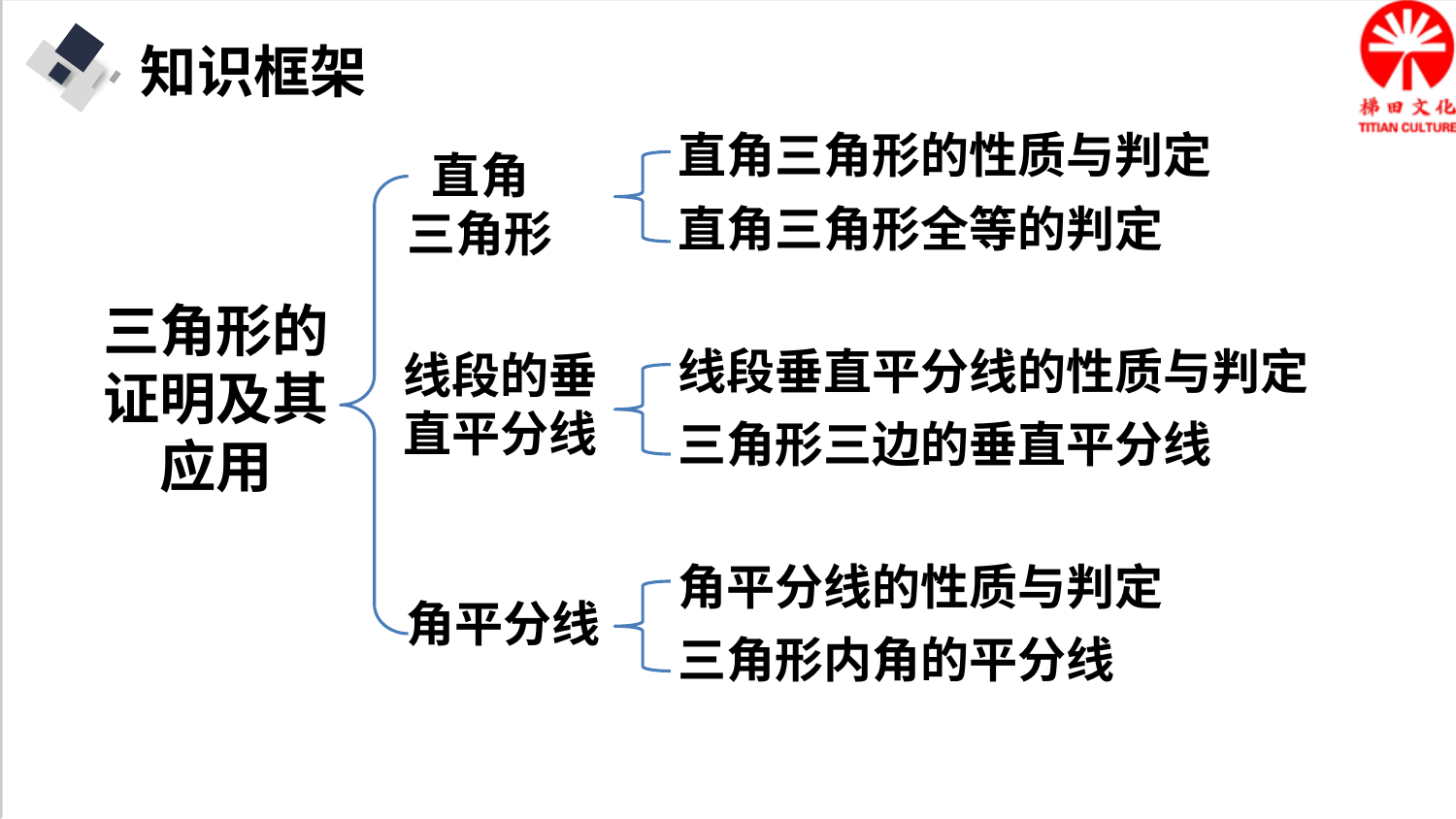

知识框架
直角三角形的性质与判定
直角
三角形

直角三角形全等的判定
三角形的证明及其应用
线段垂直平分线的性质与判定
线段的垂直平分线

三角形三边的垂直平分线
角平分线的性质与判定

角平分线
三角形内角的平分线